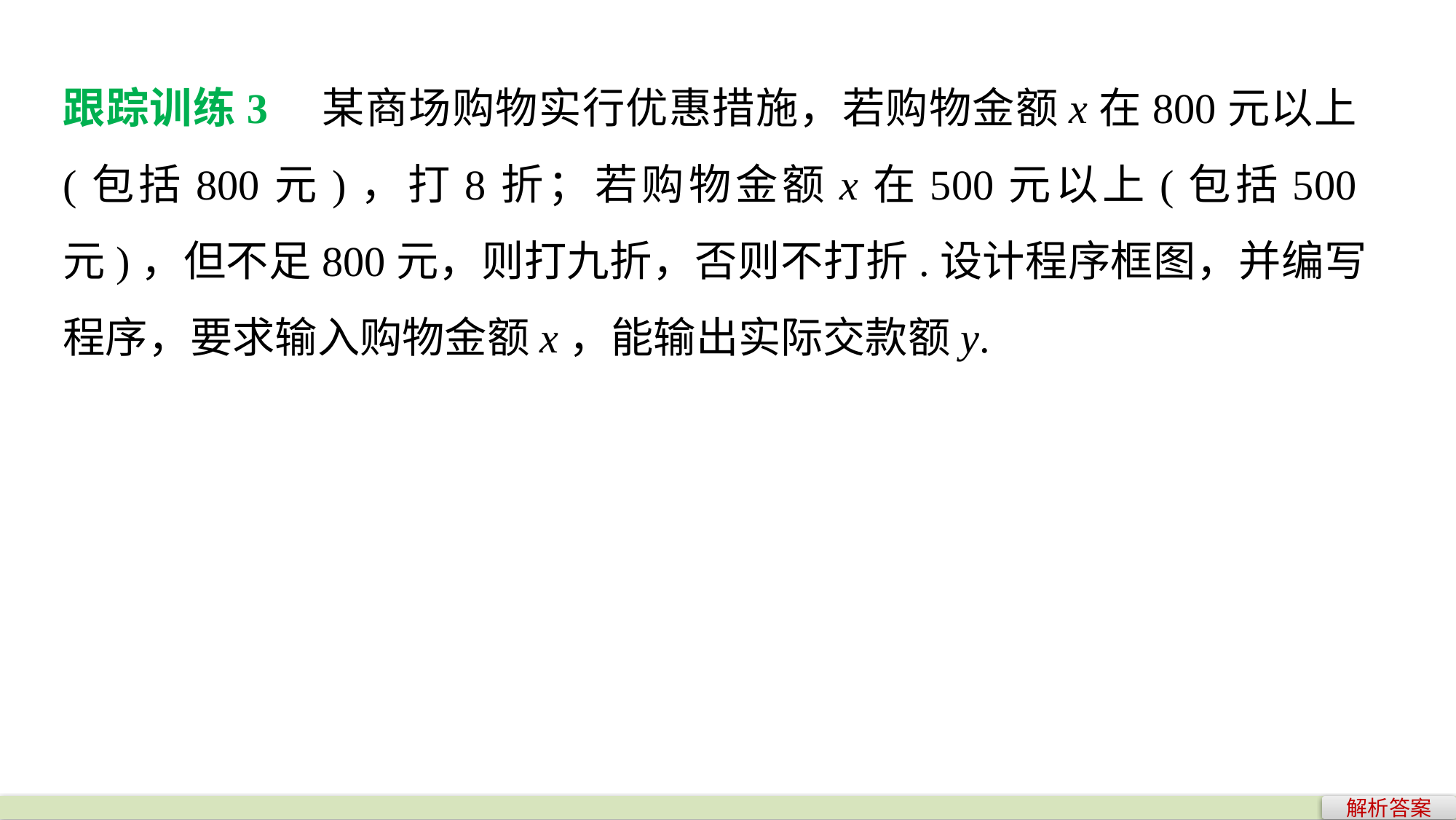

跟踪训练3　某商场购物实行优惠措施，若购物金额x在800元以上(包括800元)，打8折；若购物金额x在500元以上(包括500元)，但不足800元，则打九折，否则不打折.设计程序框图，并编写程序，要求输入购物金额x，能输出实际交款额y.
解析答案